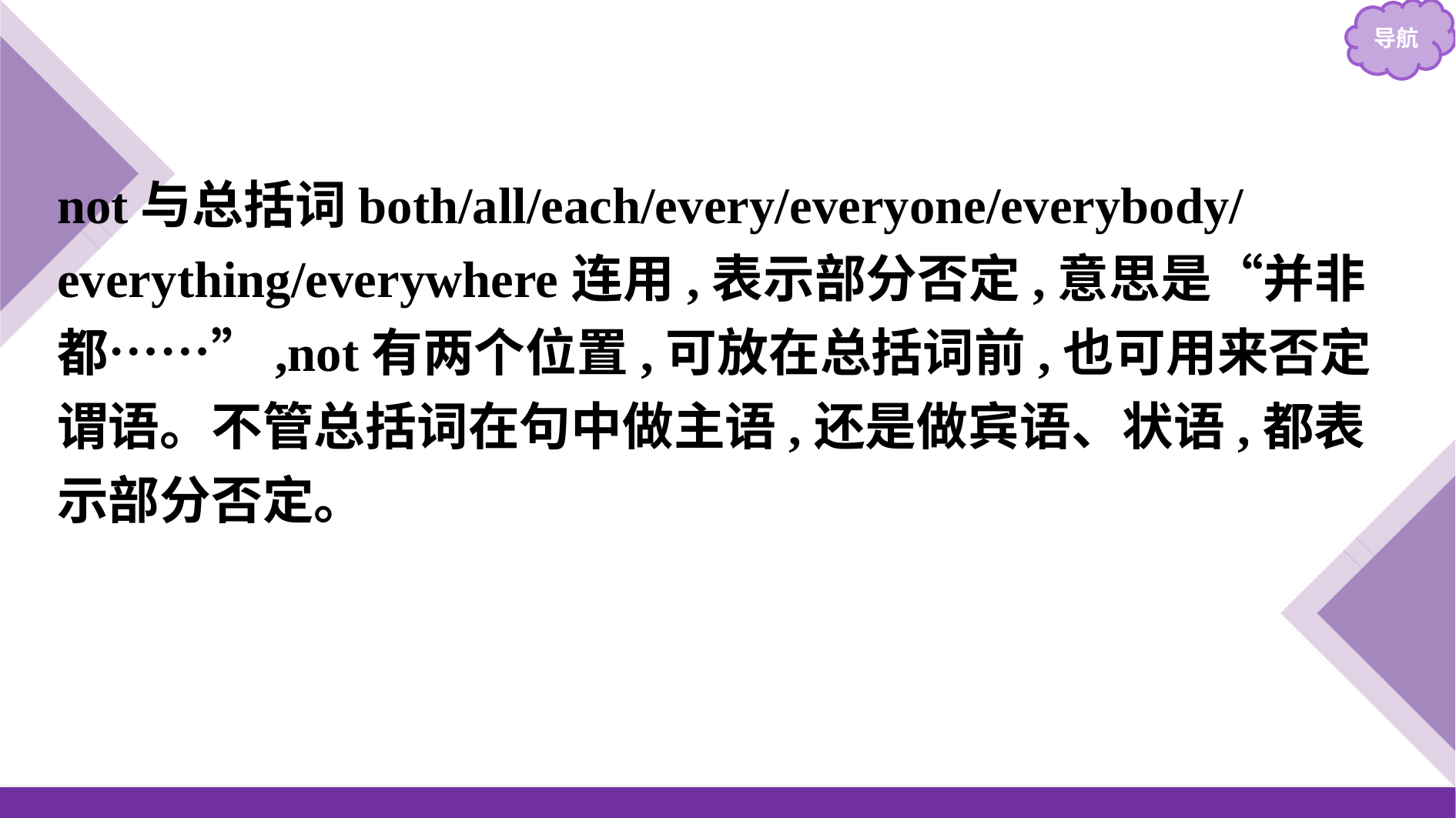

not与总括词both/all/each/every/everyone/everybody/ everything/everywhere连用,表示部分否定,意思是“并非都……”,not有两个位置,可放在总括词前,也可用来否定谓语。不管总括词在句中做主语,还是做宾语、状语,都表示部分否定。